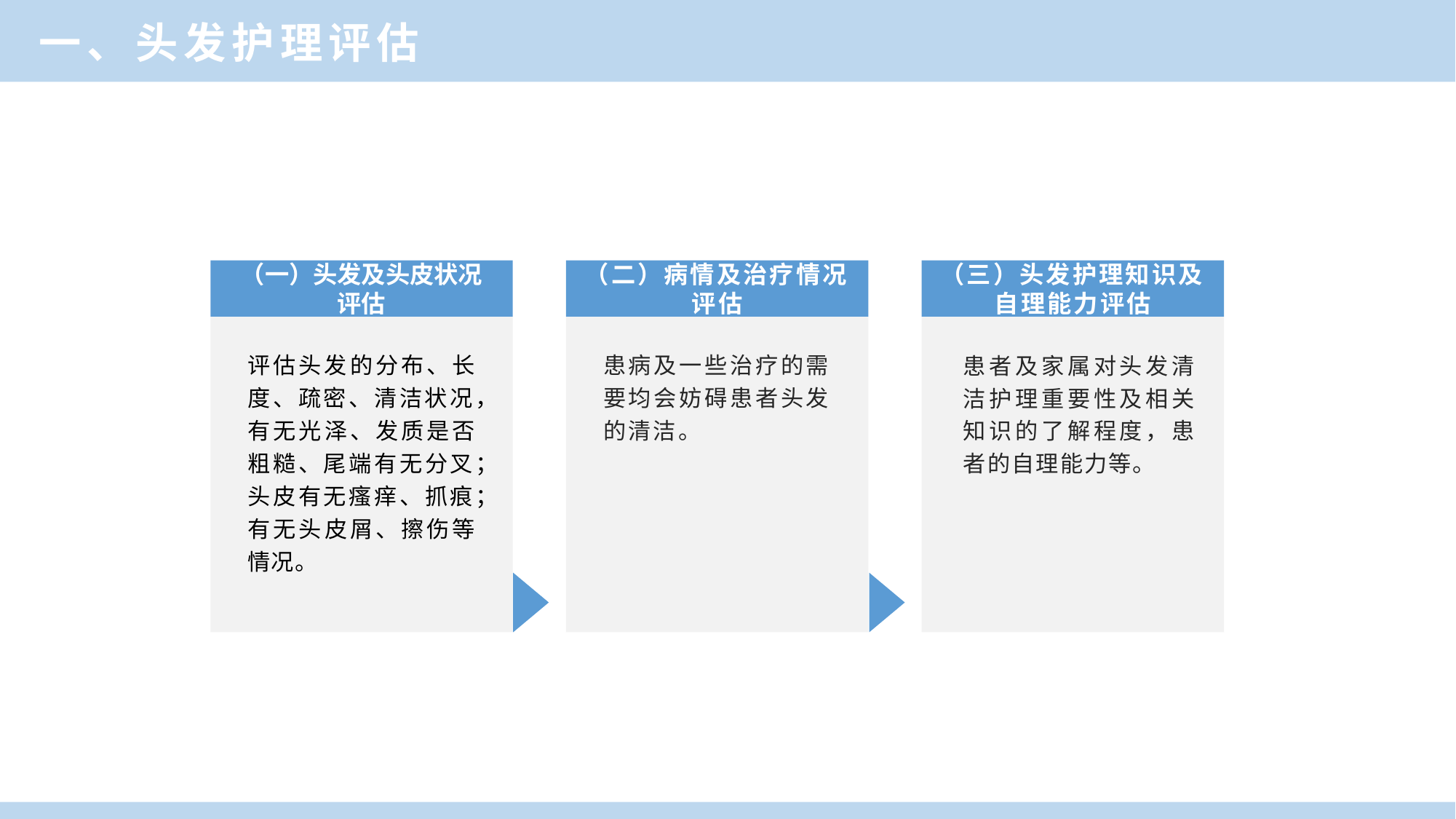

一、头发护理评估
（一）头发及头皮状况
评估
（二）病情及治疗情况评估
（三）头发护理知识及自理能力评估

评估头发的分布、长度、疏密、清洁状况，有无光泽、发质是否粗糙、尾端有无分叉；头皮有无瘙痒、抓痕；有无头皮屑、擦伤等情况。
患病及一些治疗的需要均会妨碍患者头发的清洁。
患者及家属对头发清洁护理重要性及相关知识的了解程度，患者的自理能力等。